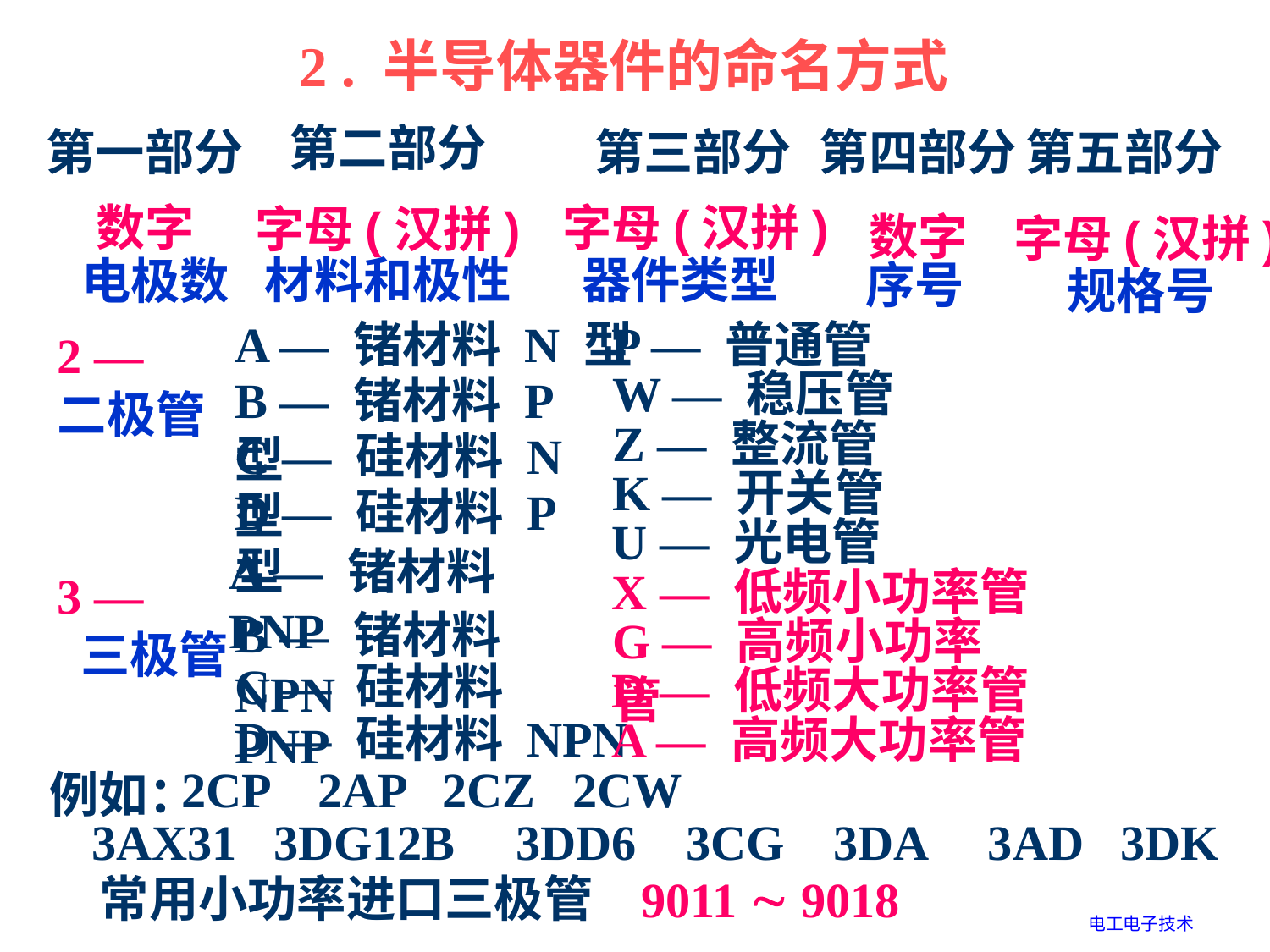

2 . 半导体器件的命名方式
第二部分
第一部分
第三部分
第四部分
第五部分
数字
字母(汉拼)
字母(汉拼)
数字
字母(汉拼)
材料和极性
器件类型
电极数
序号
规格号
P — 普通管
A — 锗材料 N 型
2 —
二极管
W — 稳压管
B — 锗材料 P 型
Z — 整流管
C — 硅材料 N 型
K — 开关管
D — 硅材料 P 型
U — 光电管
A — 锗材料 PNP
X — 低频小功率管
3 —
 三极管
B — 锗材料 NPN
G — 高频小功率管
C — 硅材料 PNP
D — 低频大功率管
D — 硅材料 NPN
A — 高频大功率管
2CP    2AP   2CZ   2CW
例如：
3AX31   3DG12B     3DD6    3CG    3DA     3AD   3DK
常用小功率进口三极管
9011 ∼ 9018
电工电子技术